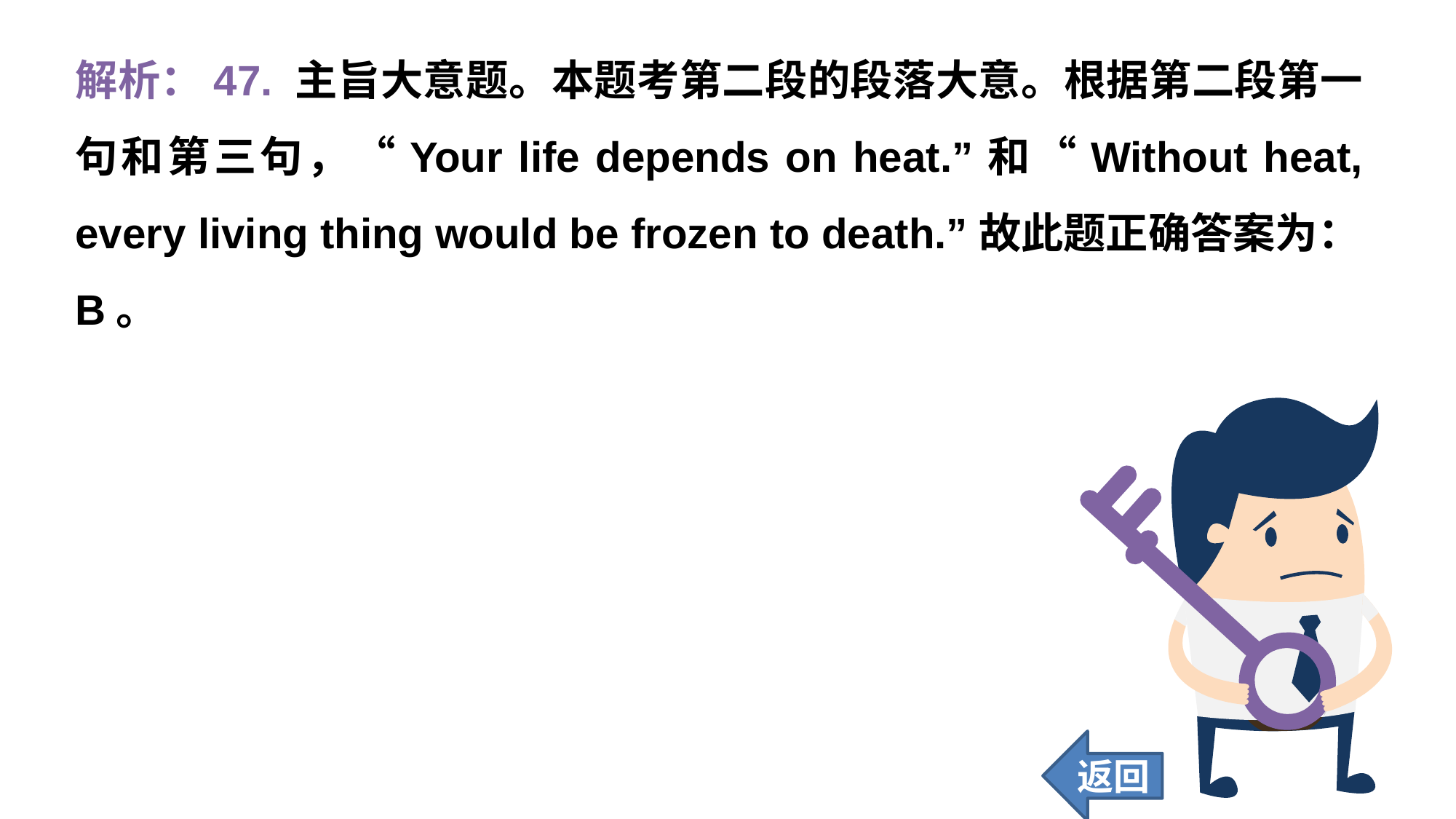

解析：47. 主旨大意题。本题考第二段的段落大意。根据第二段第一句和第三句，“Your life depends on heat.”和“Without heat, every living thing would be frozen to death.”故此题正确答案为：B。

返回
432